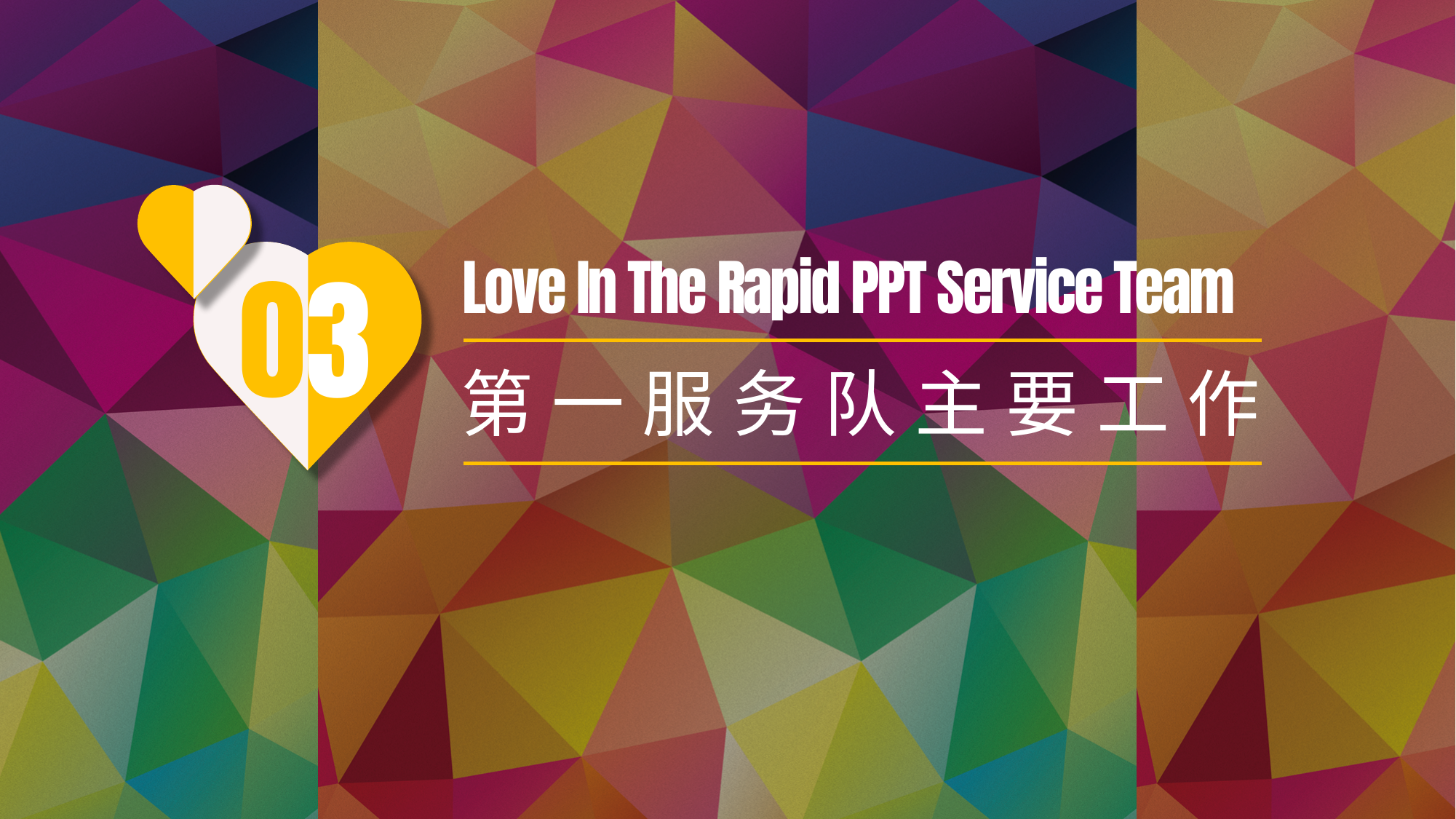

Love In The Rapid PPT Service Team
03
第一服务队主要工作